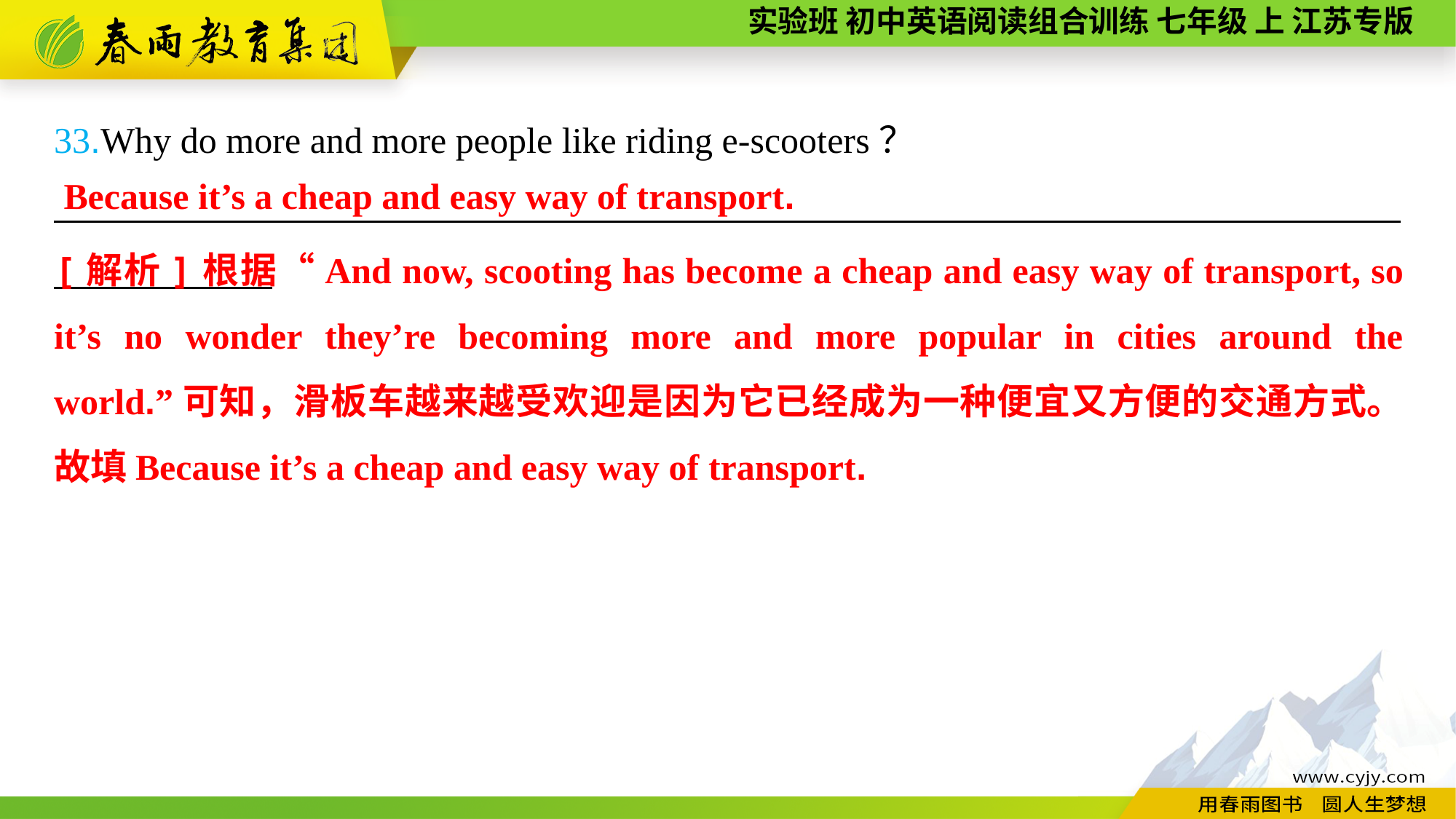

33.Why do more and more people like riding e-scooters？
__________________________________________________________________________
Because it’s a cheap and easy way of transport.
[解析]根据“And now, scooting has become a cheap and easy way of transport, so it’s no wonder they’re becoming more and more popular in cities around the world.”可知，滑板车越来越受欢迎是因为它已经成为一种便宜又方便的交通方式。故填Because it’s a cheap and easy way of transport.